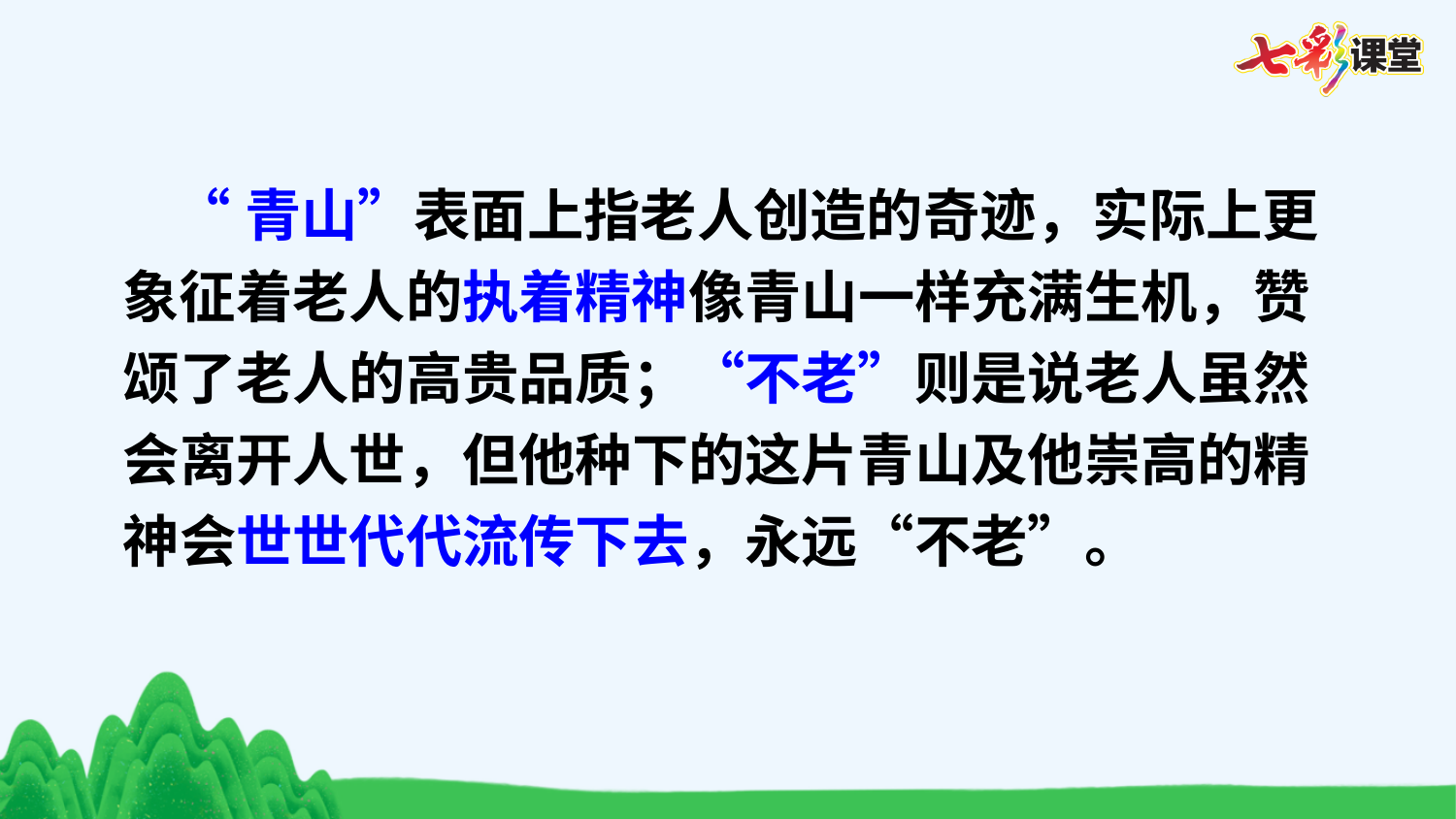

“青山”表面上指老人创造的奇迹，实际上更象征着老人的执着精神像青山一样充满生机，赞颂了老人的高贵品质；“不老”则是说老人虽然会离开人世，但他种下的这片青山及他崇高的精神会世世代代流传下去，永远“不老”。